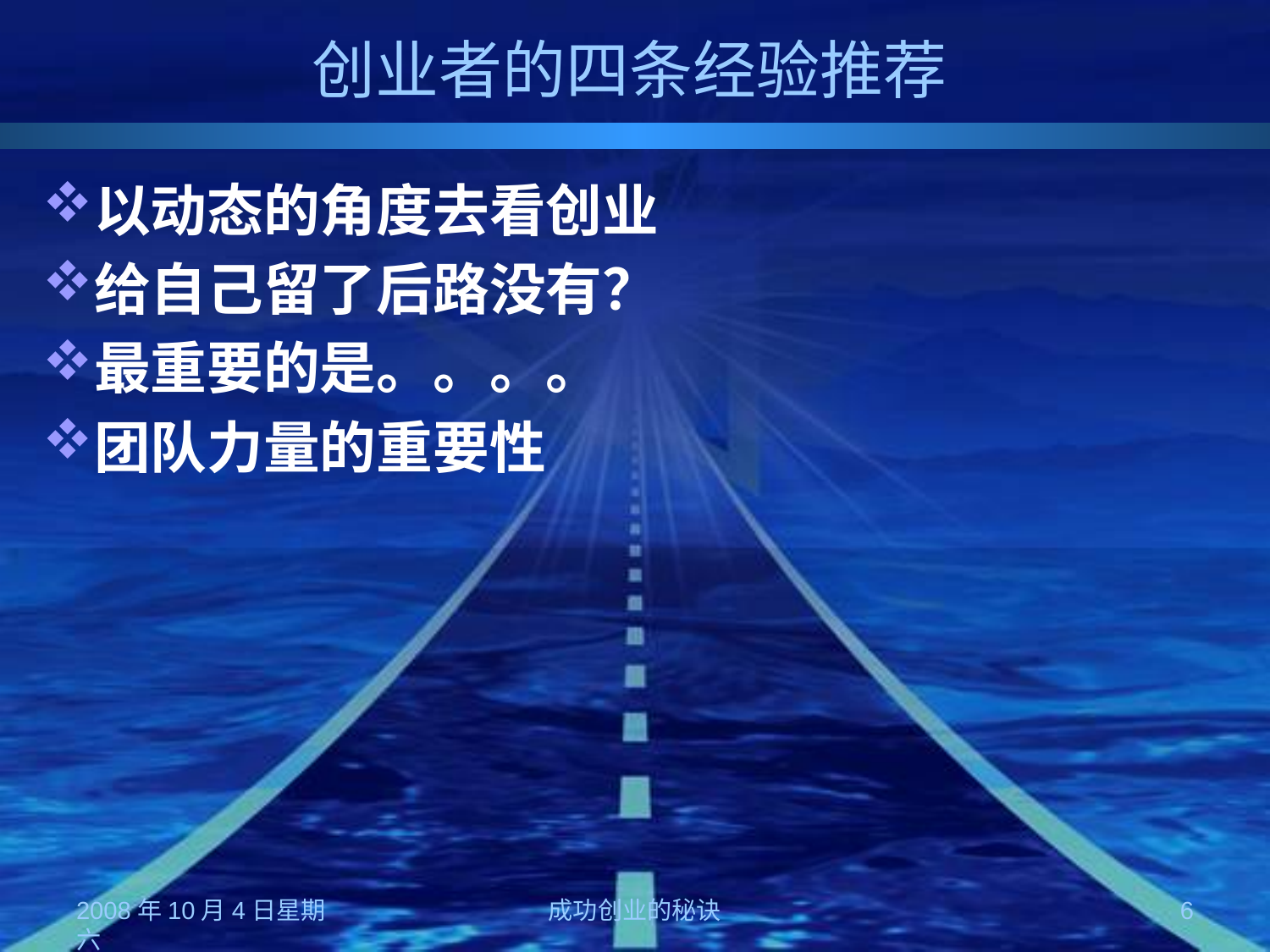

# 创业者的四条经验推荐
以动态的角度去看创业
给自己留了后路没有？
最重要的是。。。。
团队力量的重要性
2008年10月4日星期六
成功创业的秘诀
6